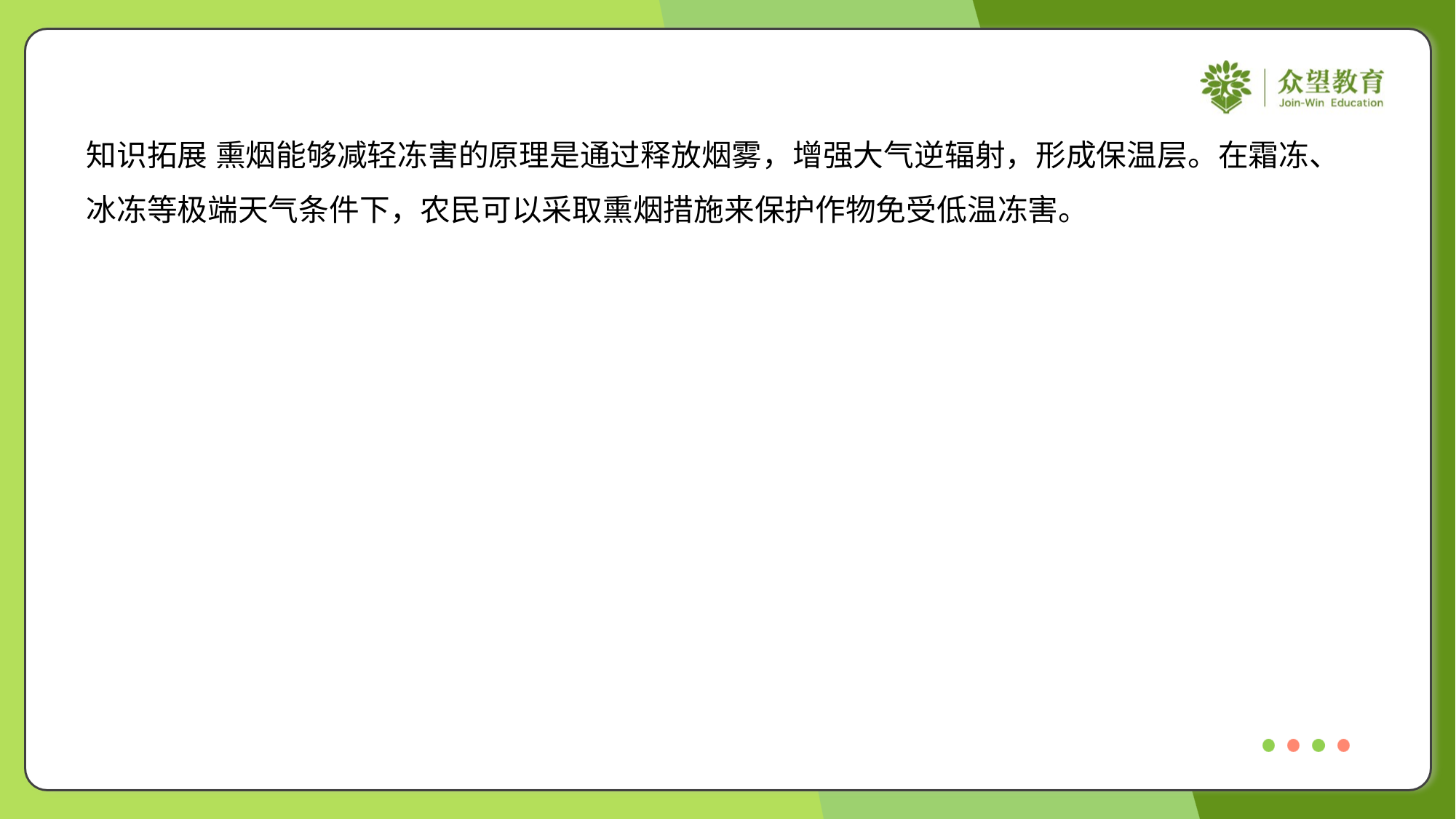

知识拓展 熏烟能够减轻冻害的原理是通过释放烟雾，增强大气逆辐射，形成保温层。在霜冻、
冰冻等极端天气条件下，农民可以采取熏烟措施来保护作物免受低温冻害。